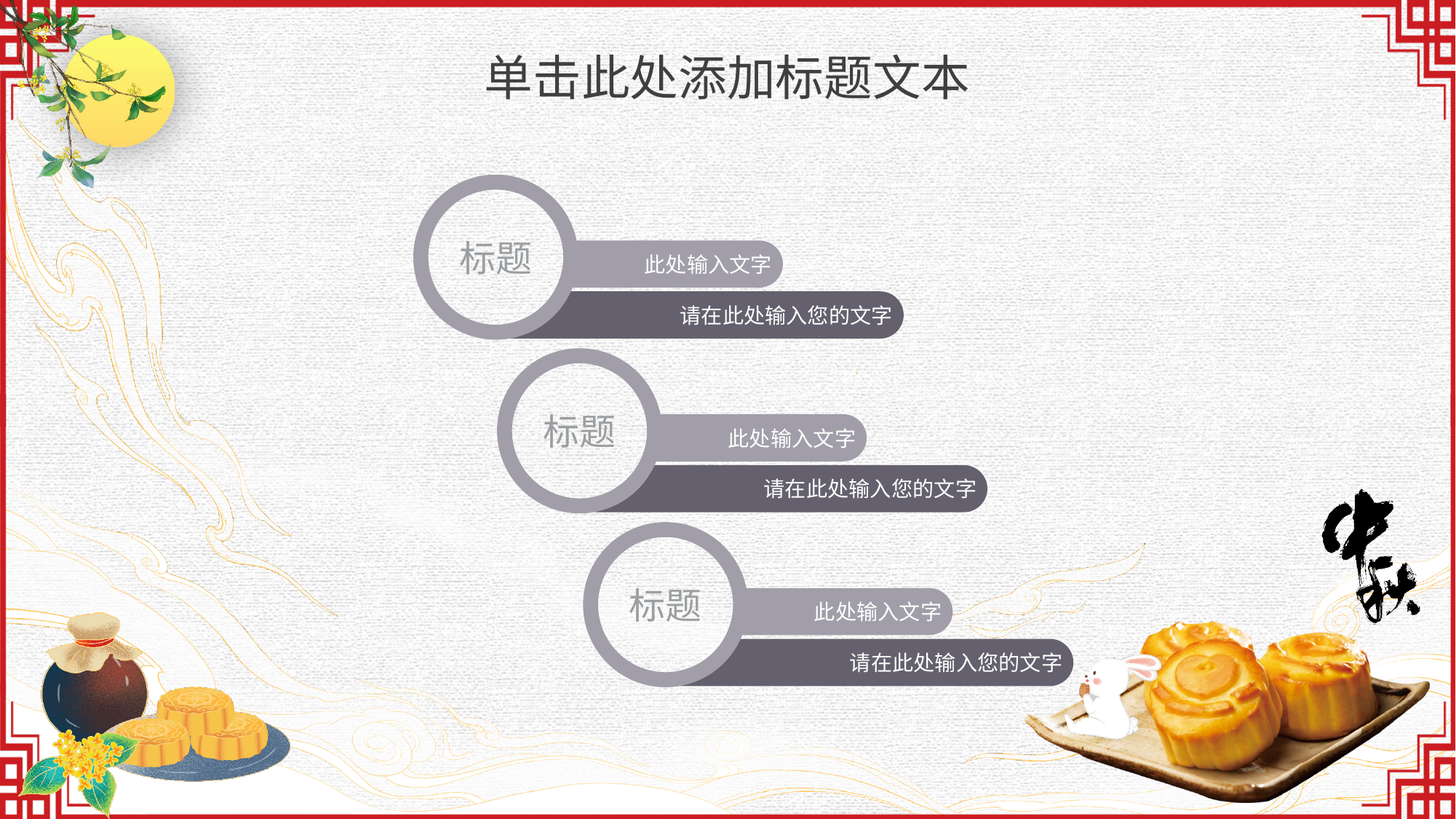

单击此处添加标题文本
标题
此处输入文字
请在此处输入您的文字
标题
此处输入文字
请在此处输入您的文字
标题
此处输入文字
请在此处输入您的文字